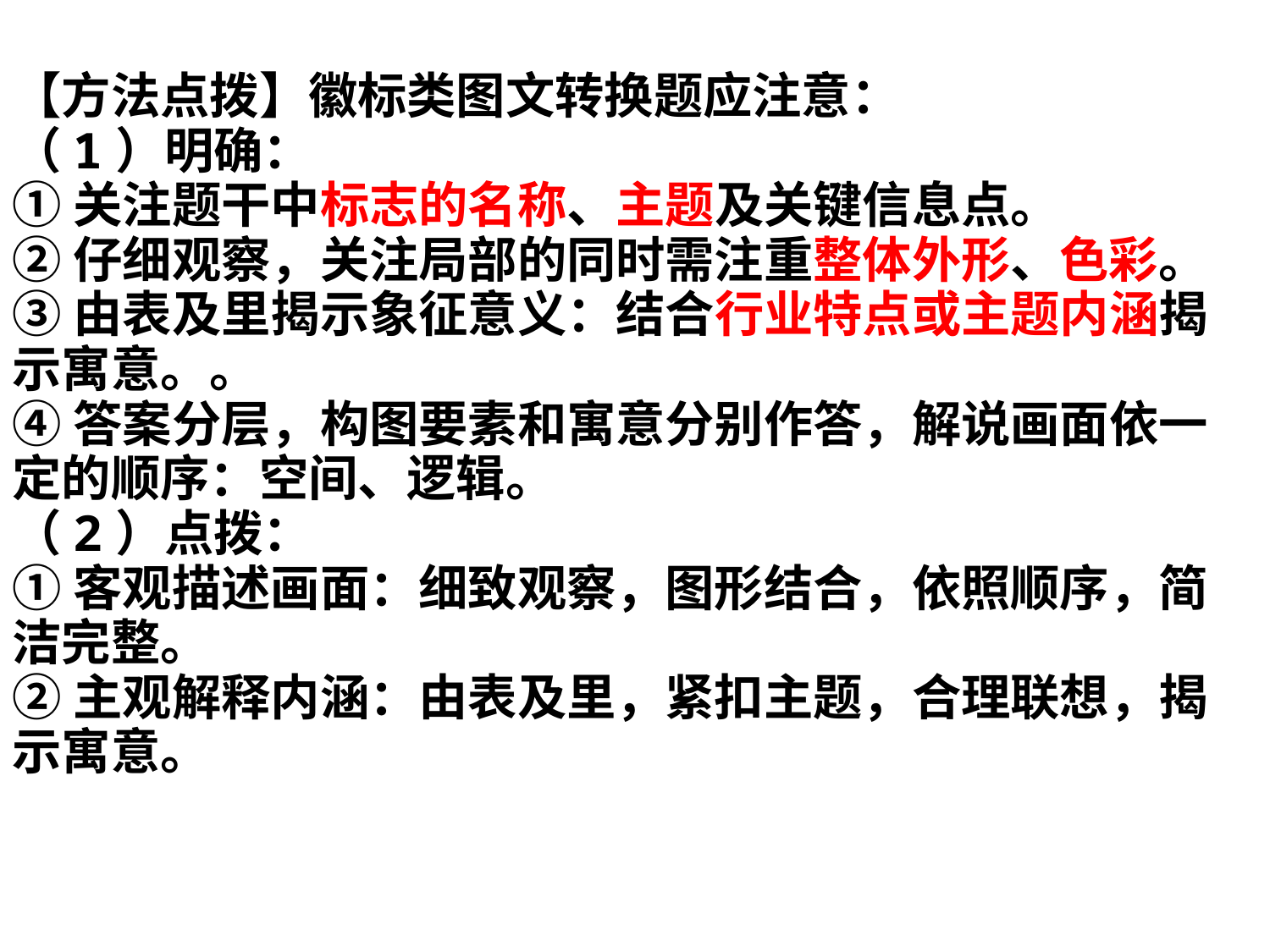

【方法点拨】徽标类图文转换题应注意：
（1）明确：
①关注题干中标志的名称、主题及关键信息点。
②仔细观察，关注局部的同时需注重整体外形、色彩。
③由表及里揭示象征意义：结合行业特点或主题内涵揭示寓意。。
④答案分层，构图要素和寓意分别作答，解说画面依一定的顺序：空间、逻辑。
（2）点拨：
①客观描述画面：细致观察，图形结合，依照顺序，简洁完整。
②主观解释内涵：由表及里，紧扣主题，合理联想，揭示寓意。